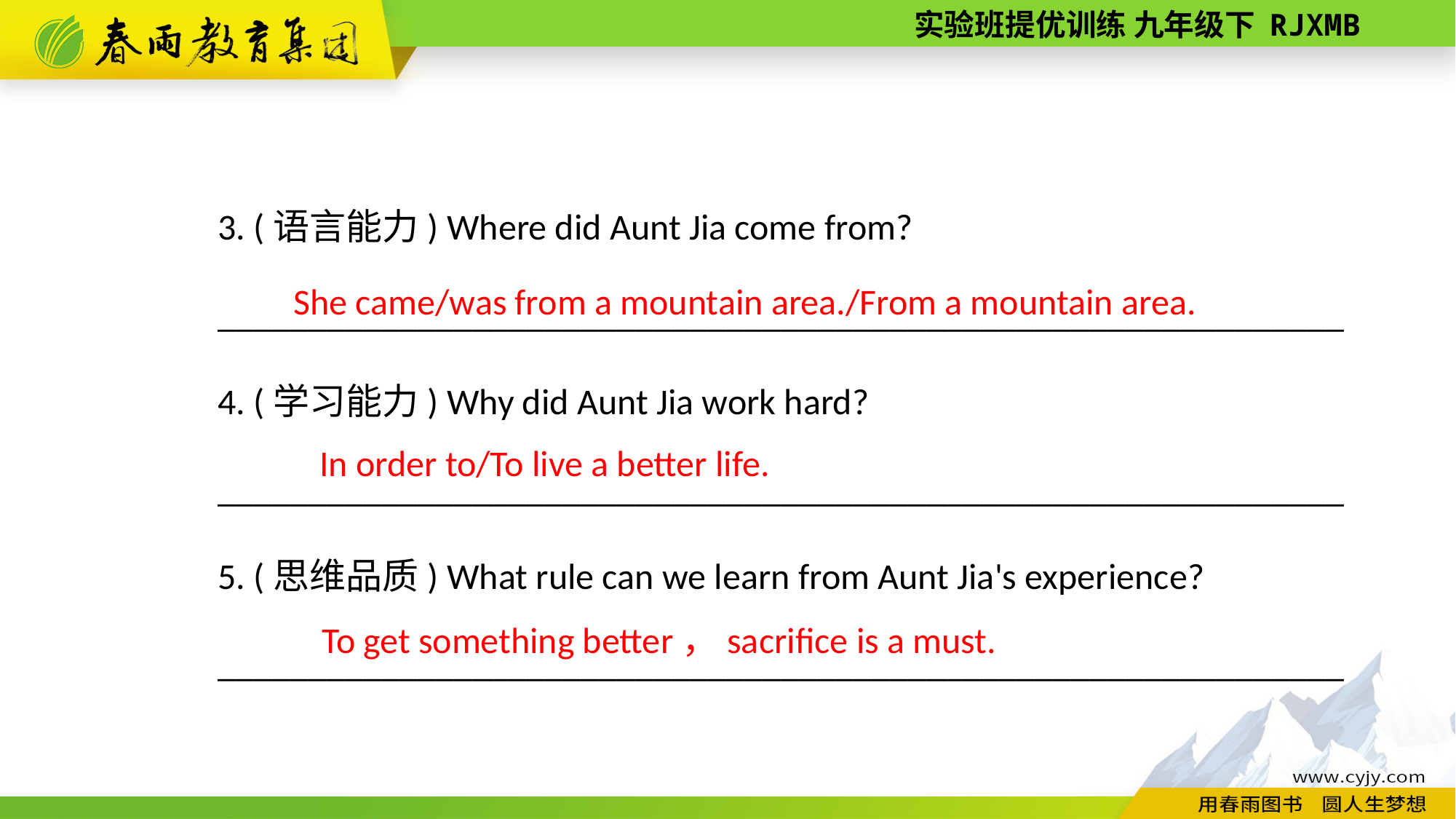

3. (语言能力) Where did Aunt Jia come from?
______________________________________________________________
4. (学习能力) Why did Aunt Jia work hard?
______________________________________________________________
5. (思维品质) What rule can we learn from Aunt Jia's experience?
______________________________________________________________
She came/was from a mountain area./From a mountain area.
In order to/To live a better life.
To get something better，sacrifice is a must.